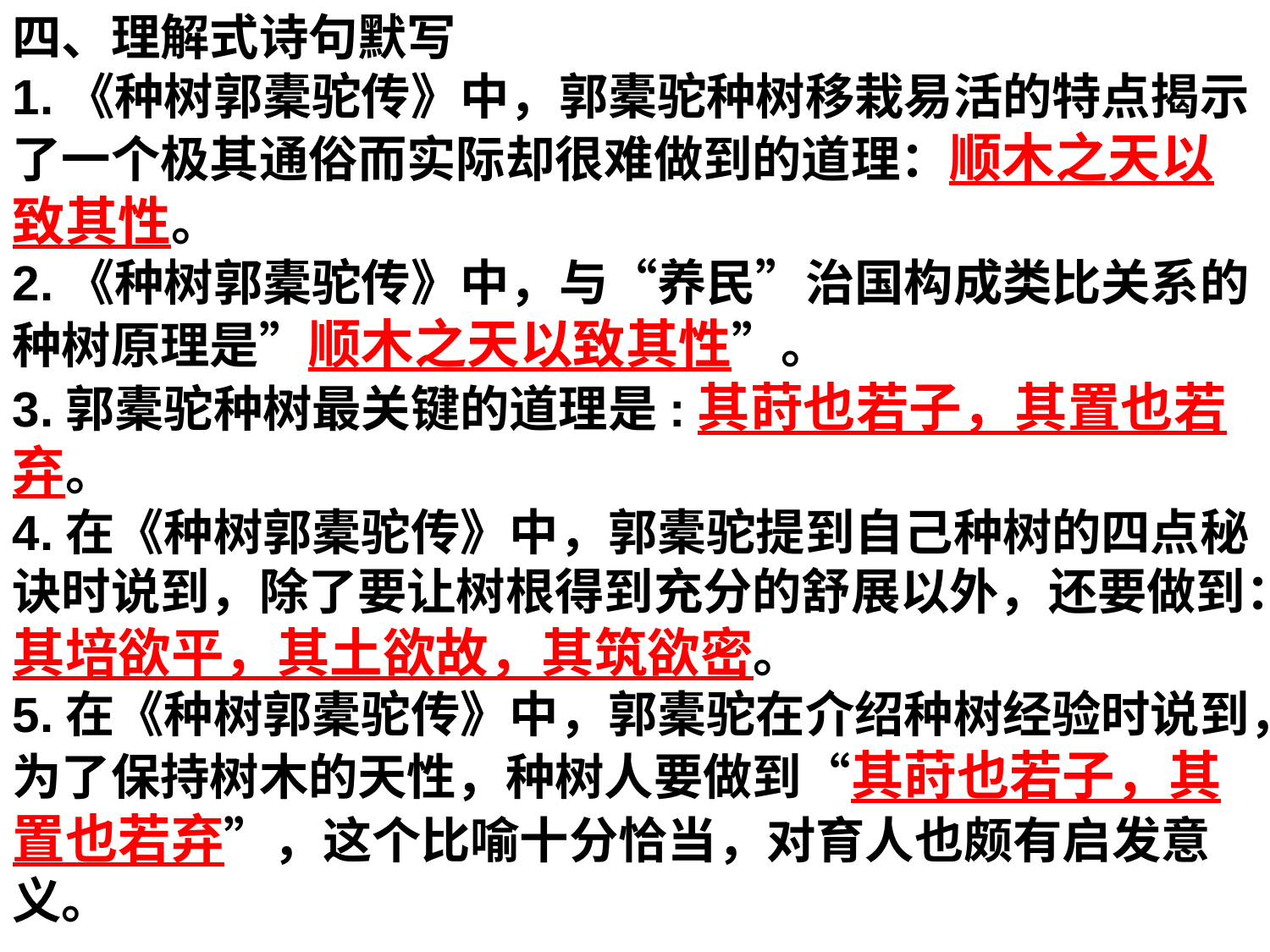

四、理解式诗句默写
1.《种树郭橐驼传》中，郭橐驼种树移栽易活的特点揭示了一个极其通俗而实际却很难做到的道理：顺木之天以致其性。
2.《种树郭橐驼传》中，与“养民”治国构成类比关系的种树原理是”顺木之天以致其性”。
3.郭橐驼种树最关键的道理是:其莳也若子，其置也若弃。
4.在《种树郭橐驼传》中，郭橐驼提到自己种树的四点秘诀时说到，除了要让树根得到充分的舒展以外，还要做到：其培欲平，其土欲故，其筑欲密。
5.在《种树郭橐驼传》中，郭橐驼在介绍种树经验时说到，为了保持树木的天性，种树人要做到“其莳也若子，其置也若弃”，这个比喻十分恰当，对育人也颇有启发意义。